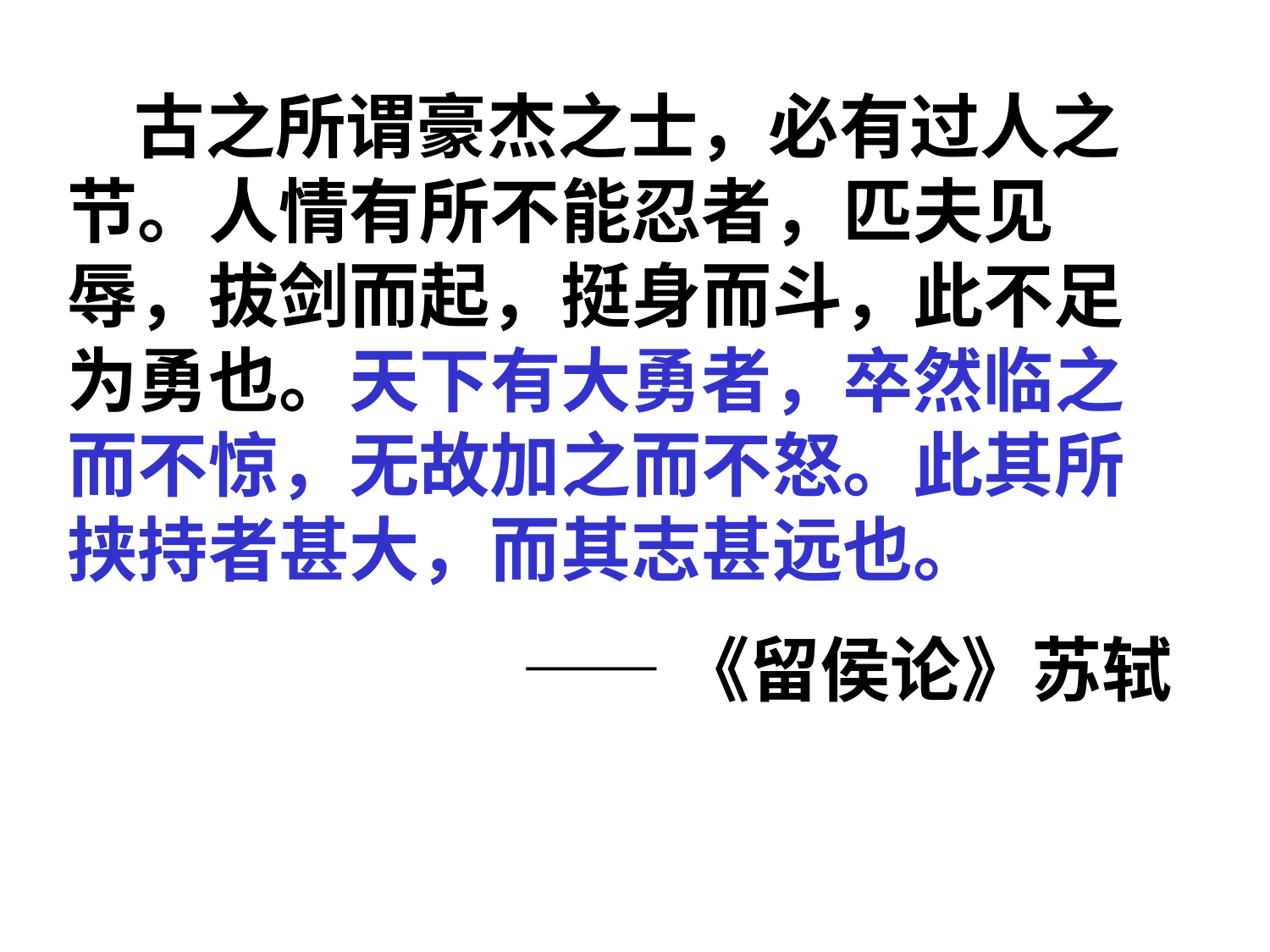

古之所谓豪杰之士，必有过人之节。人情有所不能忍者，匹夫见辱，拔剑而起，挺身而斗，此不足为勇也。天下有大勇者，卒然临之而不惊，无故加之而不怒。此其所挟持者甚大，而其志甚远也。
——《留侯论》苏轼